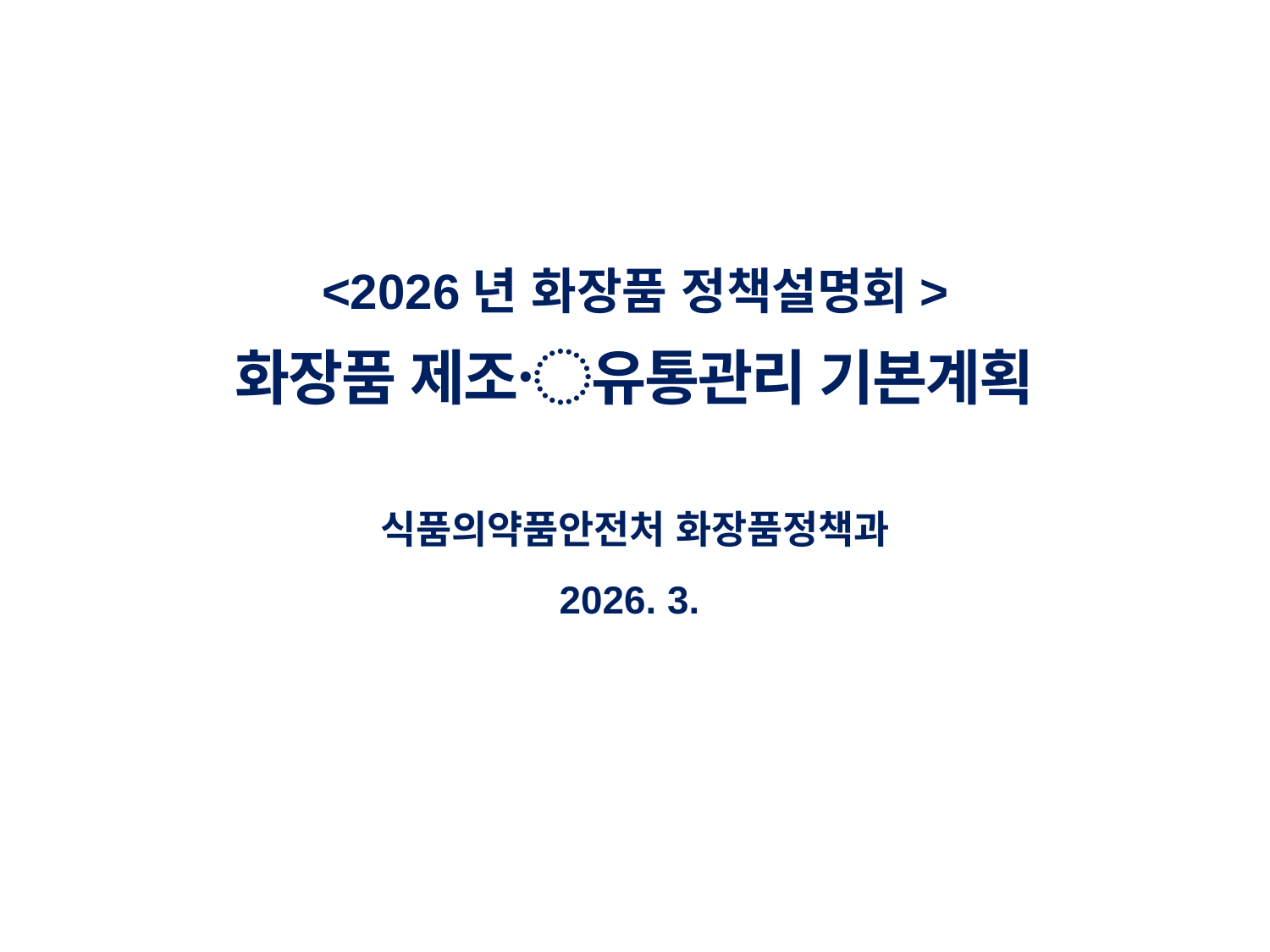

<2026년 화장품 정책설명회>
화장품 제조〮유통관리 기본계획

식품의약품안전처 화장품정책과
2026. 3.